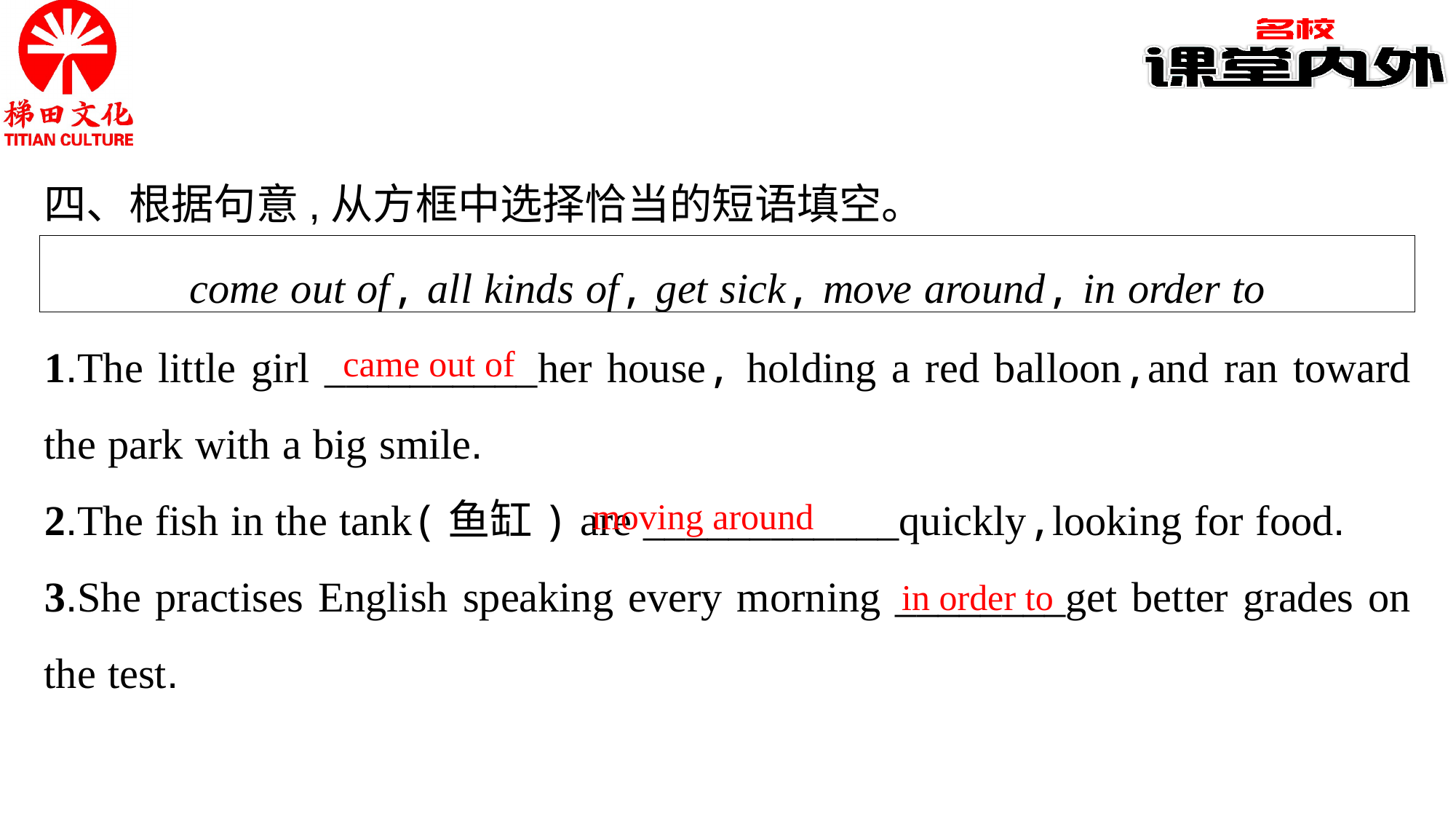

四、根据句意,从方框中选择恰当的短语填空。
come out of, all kinds of, get sick, move around, in order to
came out of
1.The little girl __________her house, holding a red balloon,and ran toward the park with a big smile.
2.The fish in the tank(鱼缸) are ____________quickly,looking for food.
3.She practises English speaking every morning ________get better grades on the test.
moving around
in order to